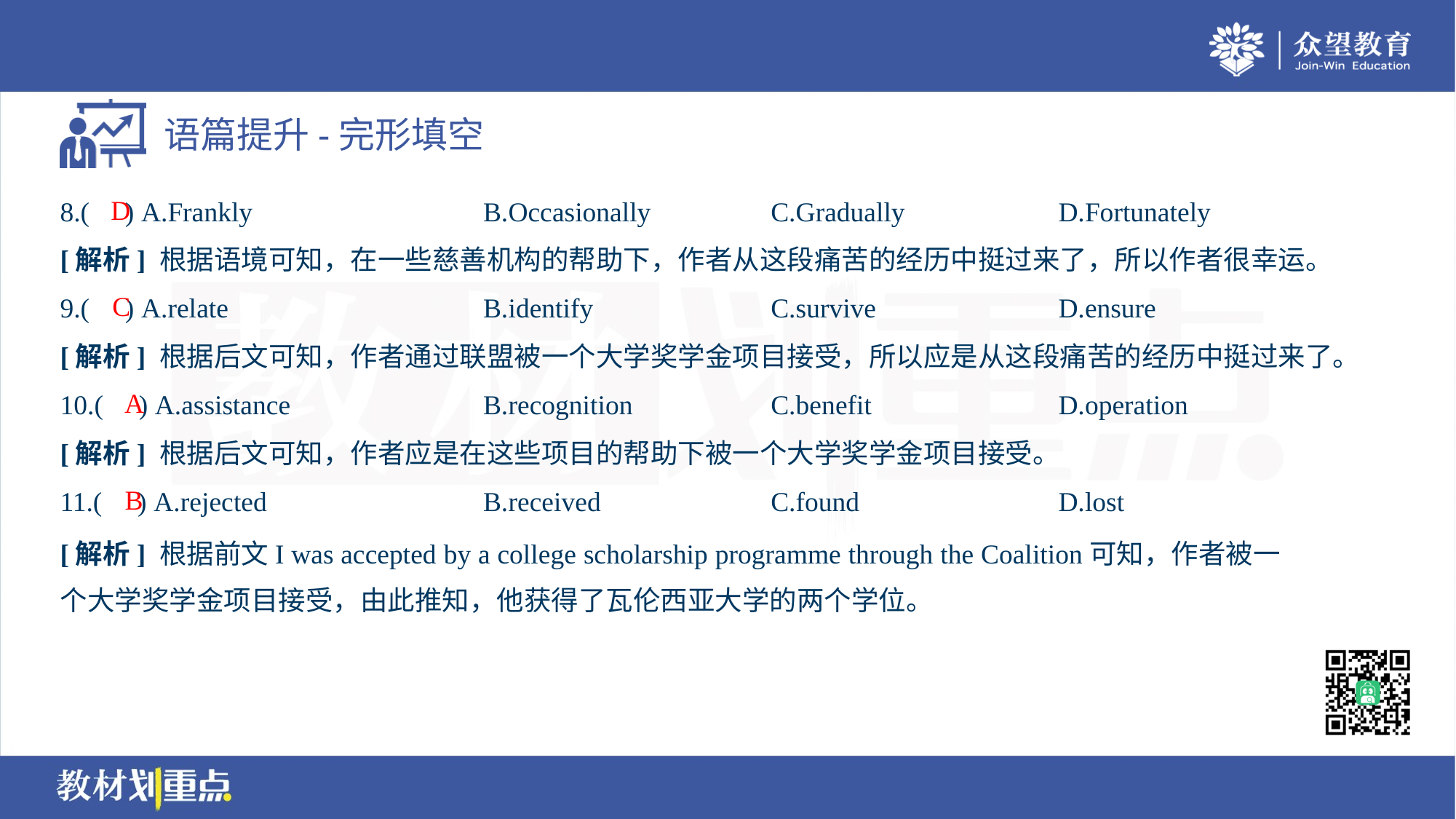

D
8.(     ) A.Frankly	B.Occasionally	C.Gradually	D.Fortunately
[解析] 根据语境可知，在一些慈善机构的帮助下，作者从这段痛苦的经历中挺过来了，所以作者很幸运。
C
9.(     ) A.relate	B.identify	C.survive	D.ensure
[解析] 根据后文可知，作者通过联盟被一个大学奖学金项目接受，所以应是从这段痛苦的经历中挺过来了。
A
10.(     ) A.assistance	B.recognition	C.benefit	D.operation
[解析] 根据后文可知，作者应是在这些项目的帮助下被一个大学奖学金项目接受。
B
11.(     ) A.rejected	B.received	C.found	D.lost
[解析] 根据前文I was accepted by a college scholarship programme through the Coalition可知，作者被一
个大学奖学金项目接受，由此推知，他获得了瓦伦西亚大学的两个学位。